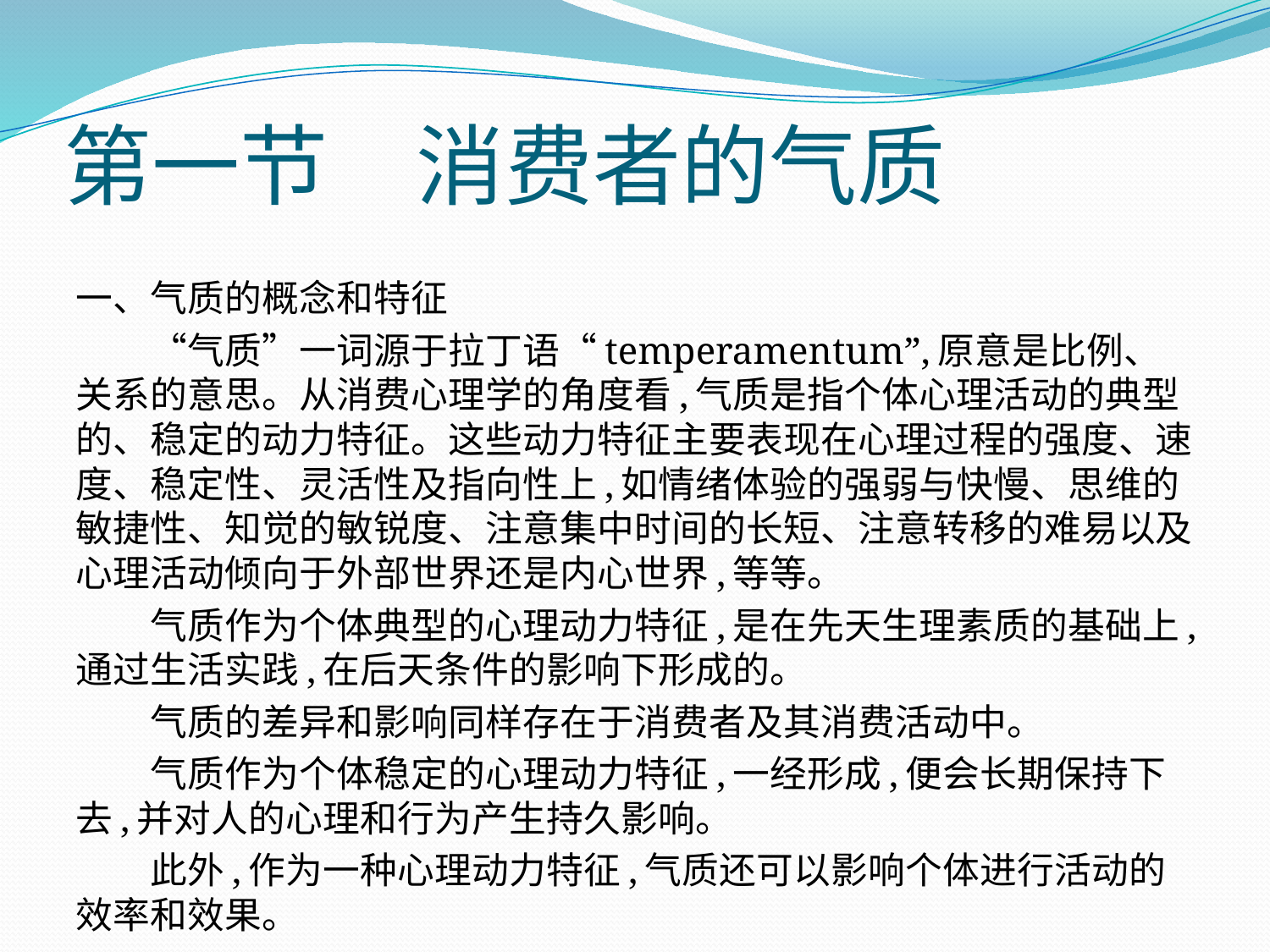

# 第一节　消费者的气质
一、气质的概念和特征
　　“气质”一词源于拉丁语“temperamentum”,原意是比例、关系的意思。从消费心理学的角度看,气质是指个体心理活动的典型的、稳定的动力特征。这些动力特征主要表现在心理过程的强度、速度、稳定性、灵活性及指向性上,如情绪体验的强弱与快慢、思维的敏捷性、知觉的敏锐度、注意集中时间的长短、注意转移的难易以及心理活动倾向于外部世界还是内心世界,等等。
　　气质作为个体典型的心理动力特征,是在先天生理素质的基础上,通过生活实践,在后天条件的影响下形成的。
　　气质的差异和影响同样存在于消费者及其消费活动中。
　　气质作为个体稳定的心理动力特征,一经形成,便会长期保持下去,并对人的心理和行为产生持久影响。
　　此外,作为一种心理动力特征,气质还可以影响个体进行活动的效率和效果。